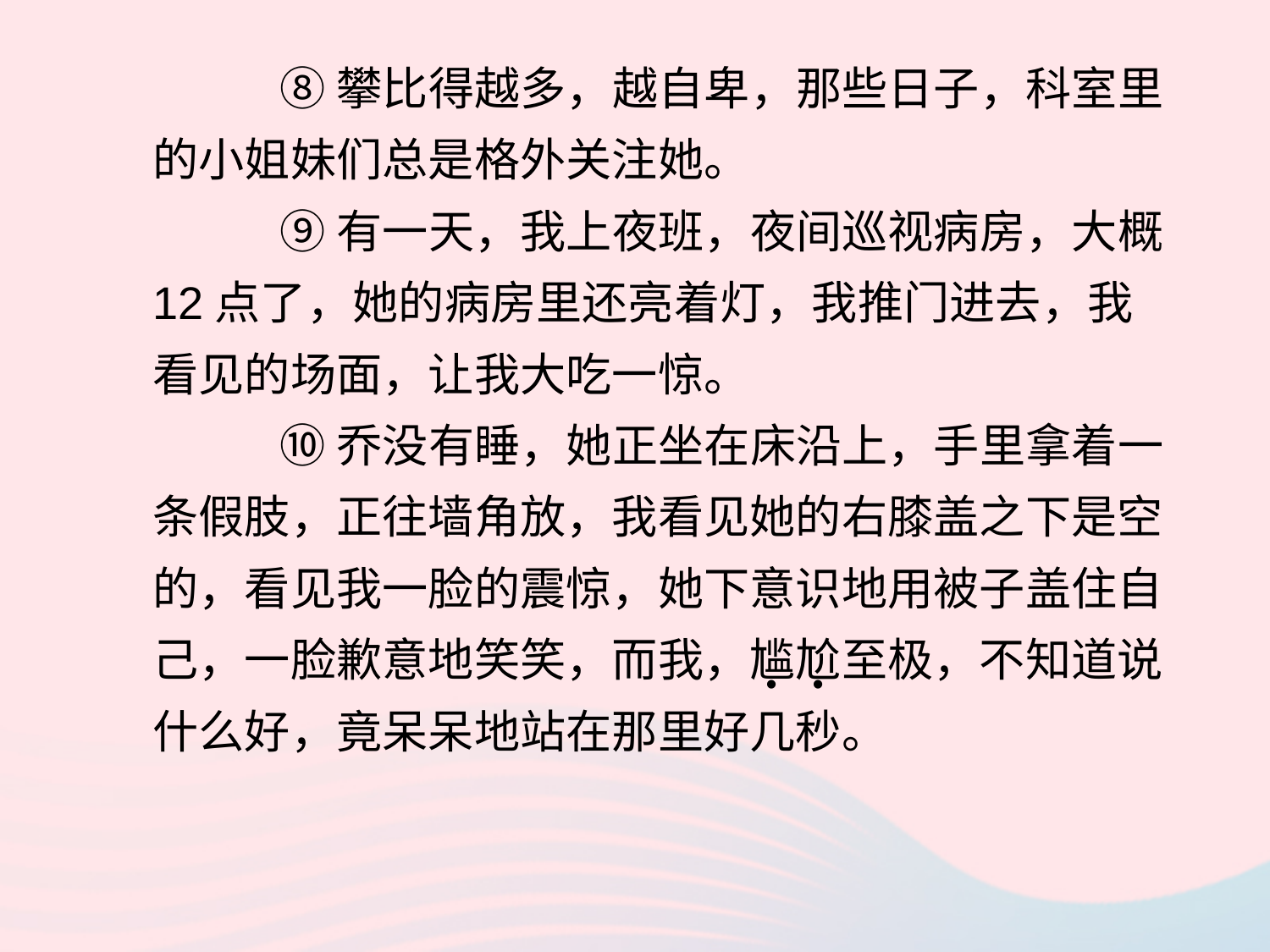

⑧攀比得越多，越自卑，那些日子，科室里的小姐妹们总是格外关注她。
	⑨有一天，我上夜班，夜间巡视病房，大概12点了，她的病房里还亮着灯，我推门进去，我看见的场面，让我大吃一惊。
	⑩乔没有睡，她正坐在床沿上，手里拿着一条假肢，正往墙角放，我看见她的右膝盖之下是空的，看见我一脸的震惊，她下意识地用被子盖住自己，一脸歉意地笑笑，而我，尴尬至极，不知道说什么好，竟呆呆地站在那里好几秒。
•    •